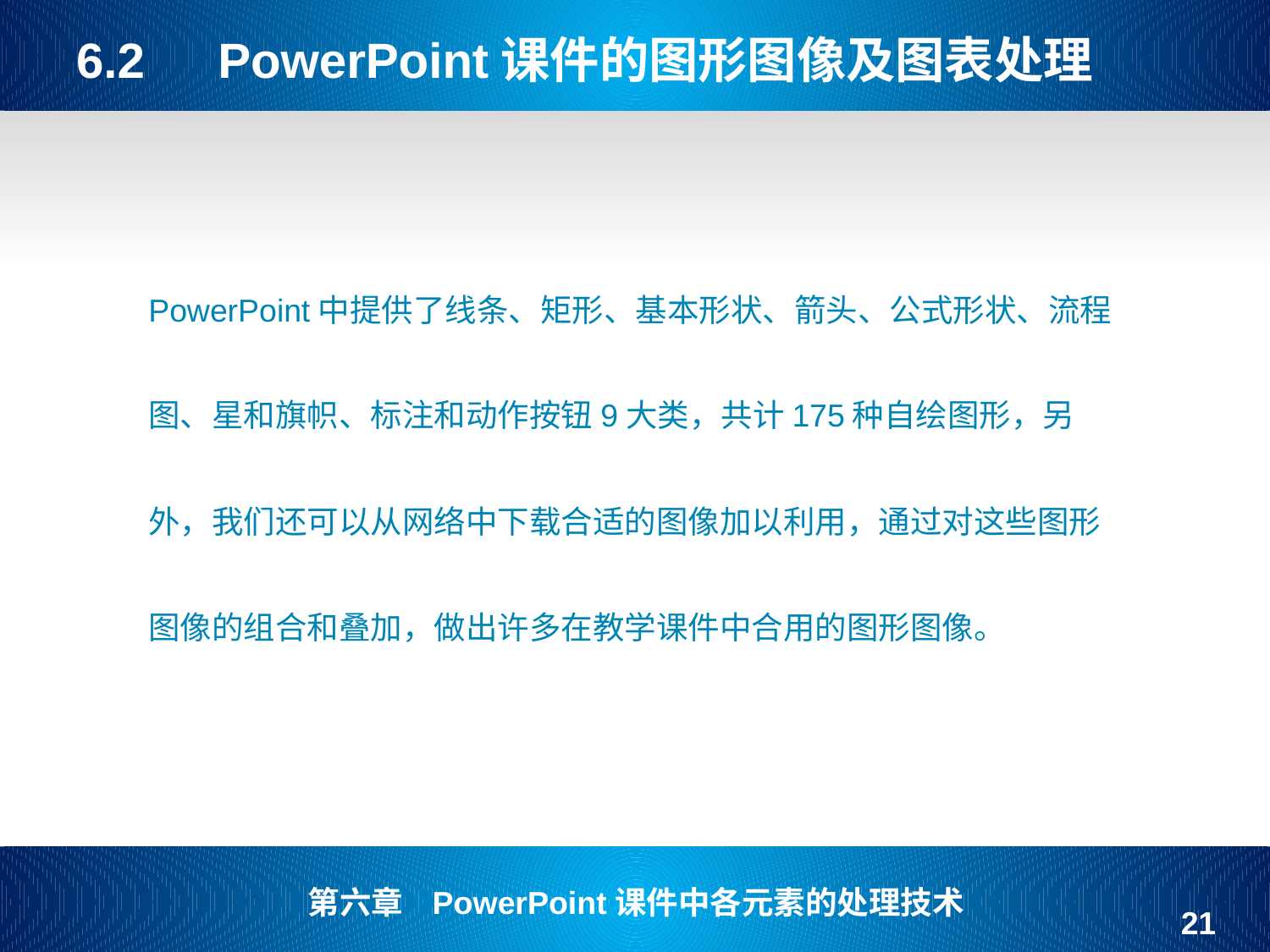

# 6.2　PowerPoint课件的图形图像及图表处理
PowerPoint中提供了线条、矩形、基本形状、箭头、公式形状、流程图、星和旗帜、标注和动作按钮9大类，共计175种自绘图形，另外，我们还可以从网络中下载合适的图像加以利用，通过对这些图形图像的组合和叠加，做出许多在教学课件中合用的图形图像。
21